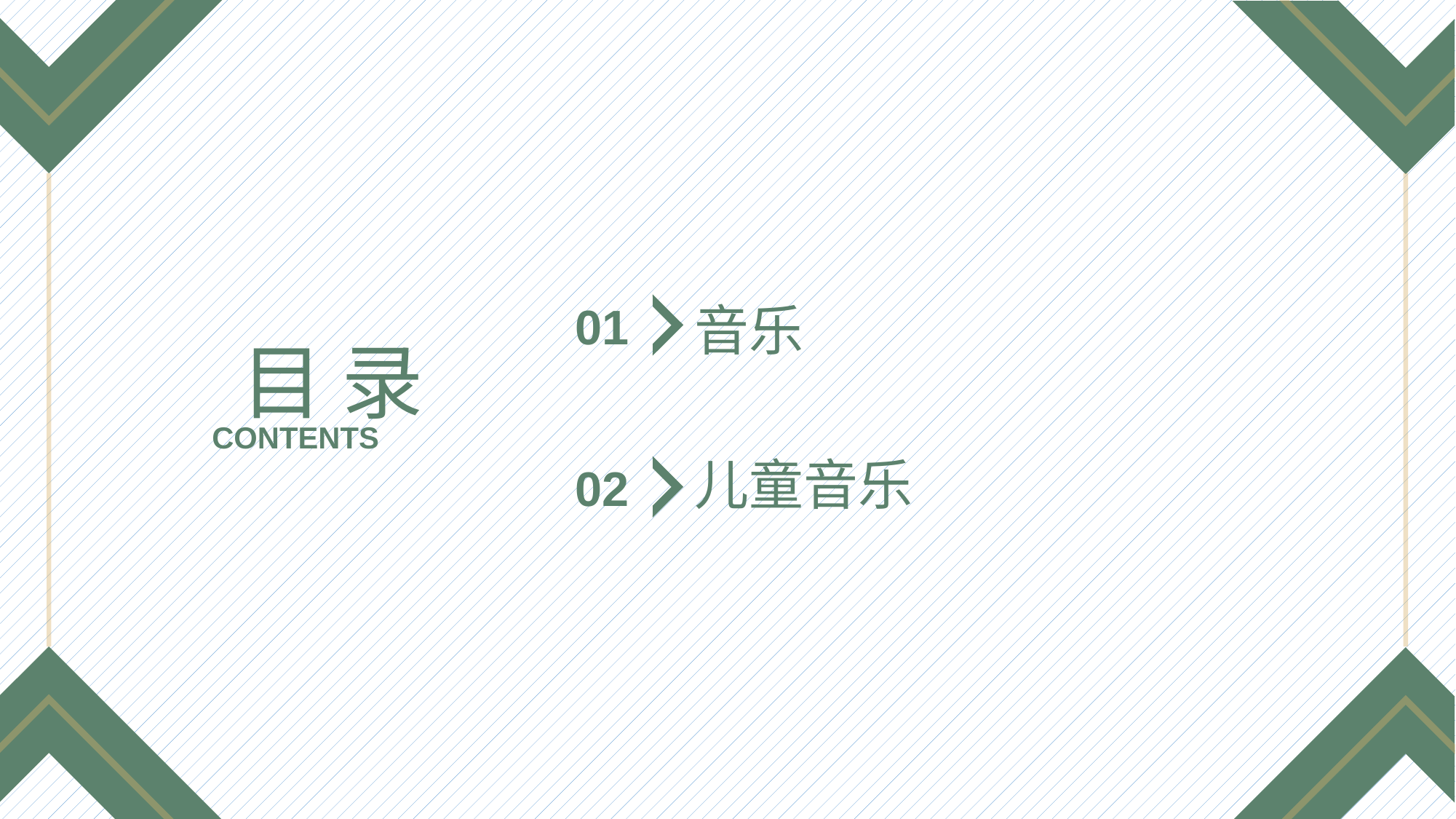

音乐
01

目 录
CONTENTS
儿童音乐
02